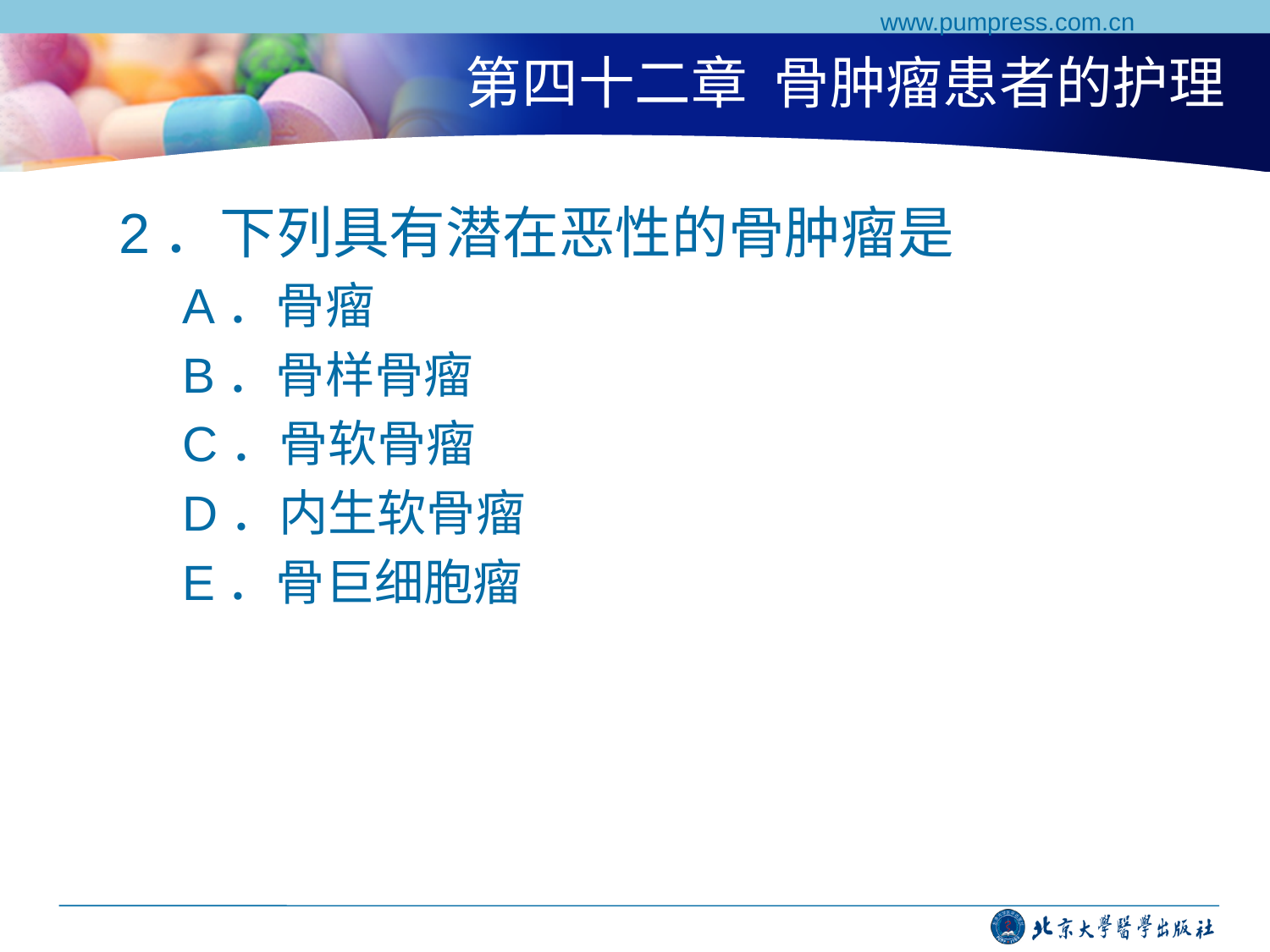

www.pumpress.com.cn
# 第四十二章  骨肿瘤患者的护理
2．下列具有潜在恶性的骨肿瘤是
A．骨瘤
B．骨样骨瘤
C．骨软骨瘤
D．内生软骨瘤
E．骨巨细胞瘤